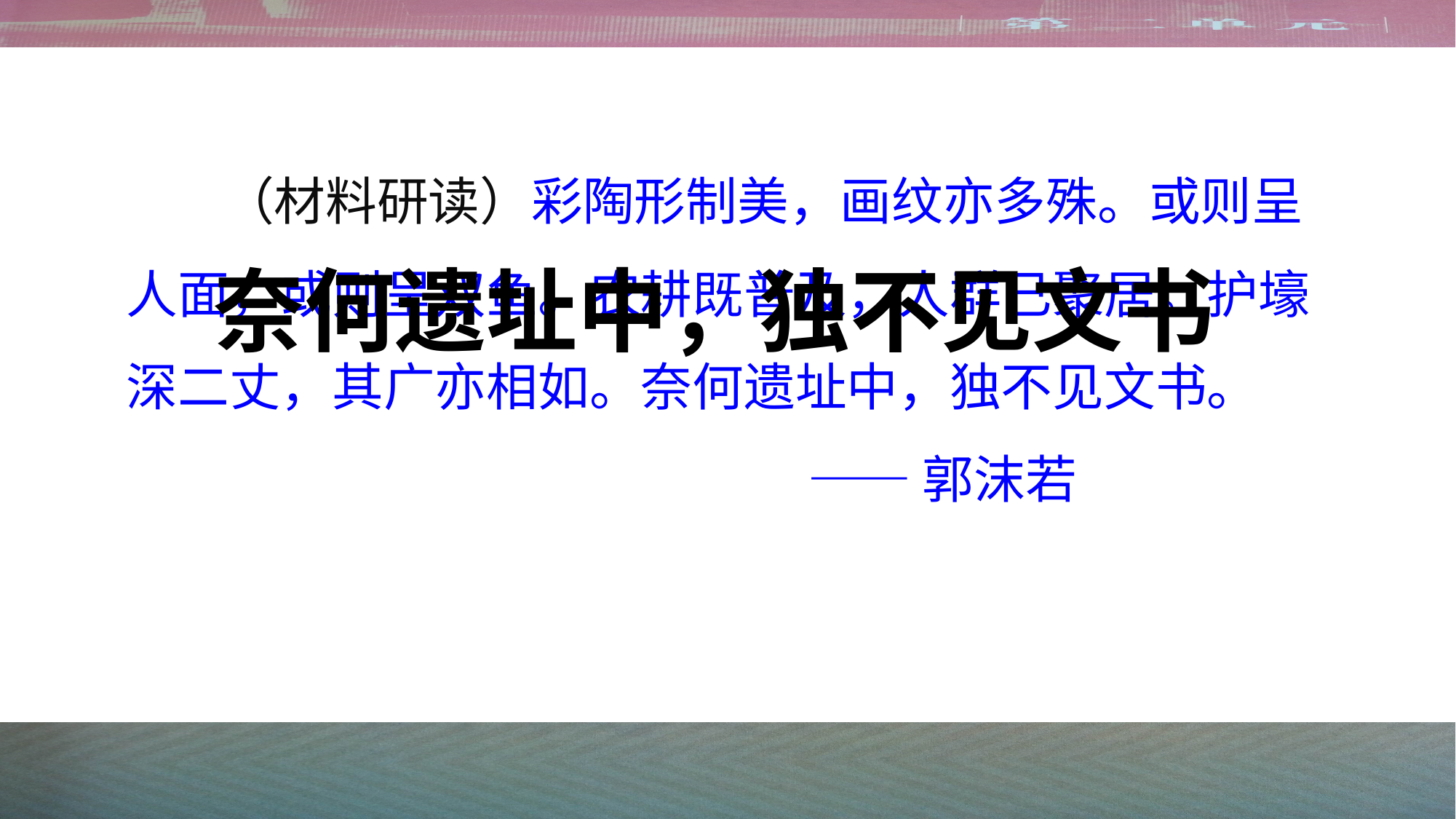

（材料研读）彩陶形制美，画纹亦多殊。或则呈人面，或则呈双鱼。农耕既普及，人群已聚居。护壕深二丈，其广亦相如。奈何遗址中，独不见文书。
                                                   ——郭沫若

奈何遗址中，独不见文书